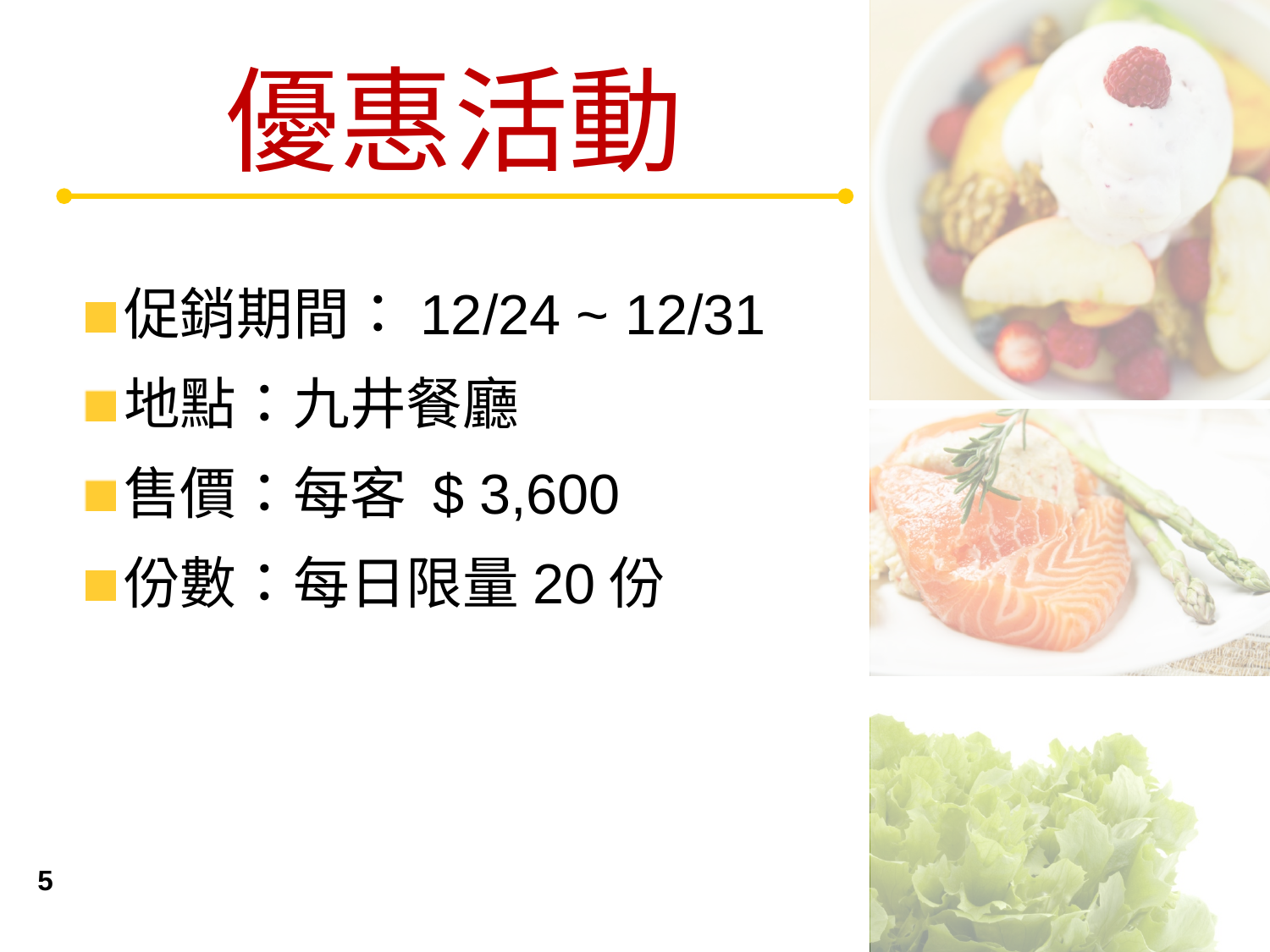

# 優惠活動
促銷期間：12/24 ~ 12/31
地點：九井餐廳
售價：每客 $ 3,600
份數：每日限量20份

5